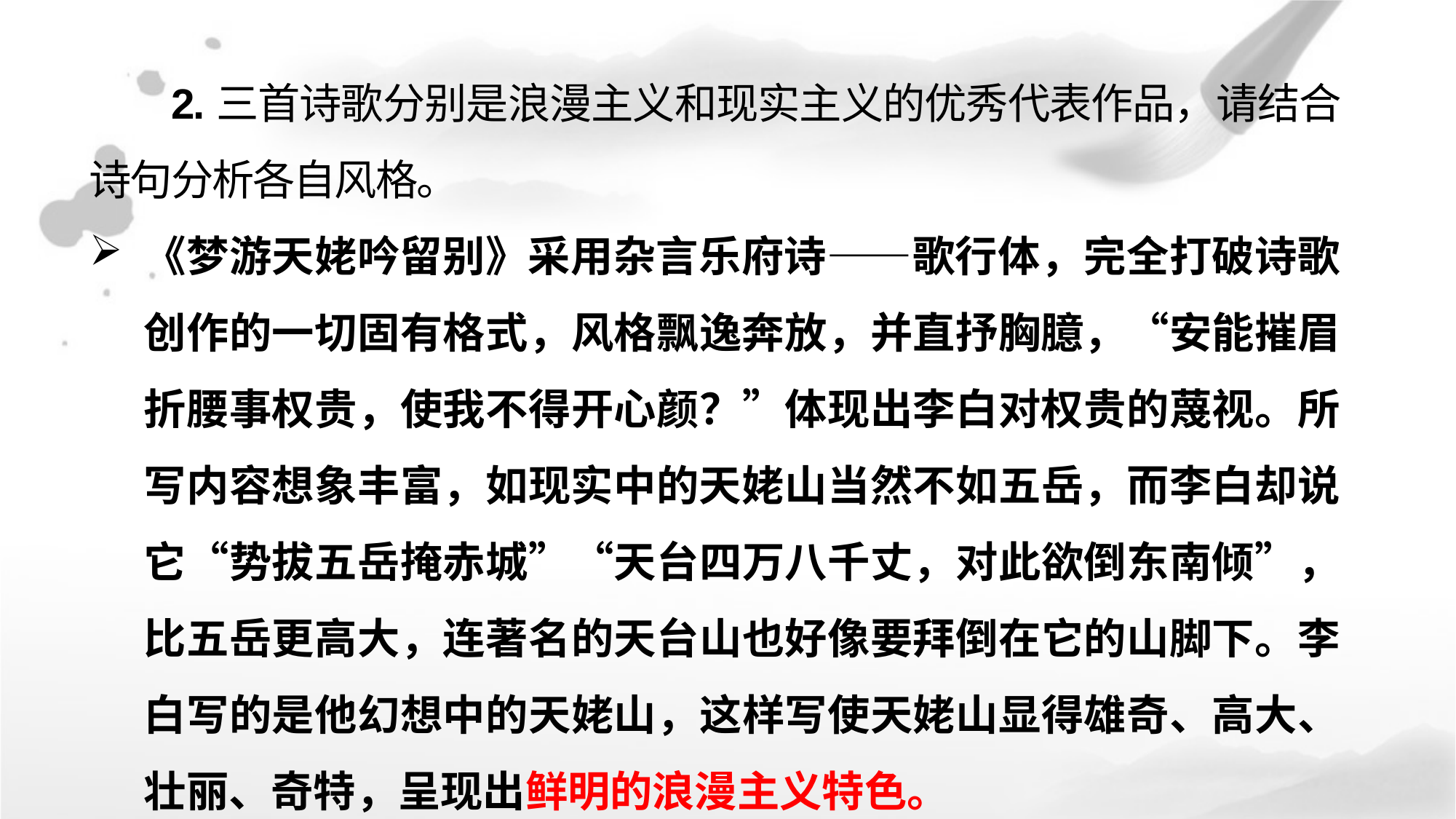

2.三首诗歌分别是浪漫主义和现实主义的优秀代表作品，请结合诗句分析各自风格。
《梦游天姥吟留别》采用杂言乐府诗——歌行体，完全打破诗歌创作的一切固有格式，风格飘逸奔放，并直抒胸臆，“安能摧眉折腰事权贵，使我不得开心颜？”体现出李白对权贵的蔑视。所写内容想象丰富，如现实中的天姥山当然不如五岳，而李白却说它“势拔五岳掩赤城”“天台四万八千丈，对此欲倒东南倾”，比五岳更高大，连著名的天台山也好像要拜倒在它的山脚下。李白写的是他幻想中的天姥山，这样写使天姥山显得雄奇、高大、壮丽、奇特，呈现出鲜明的浪漫主义特色。